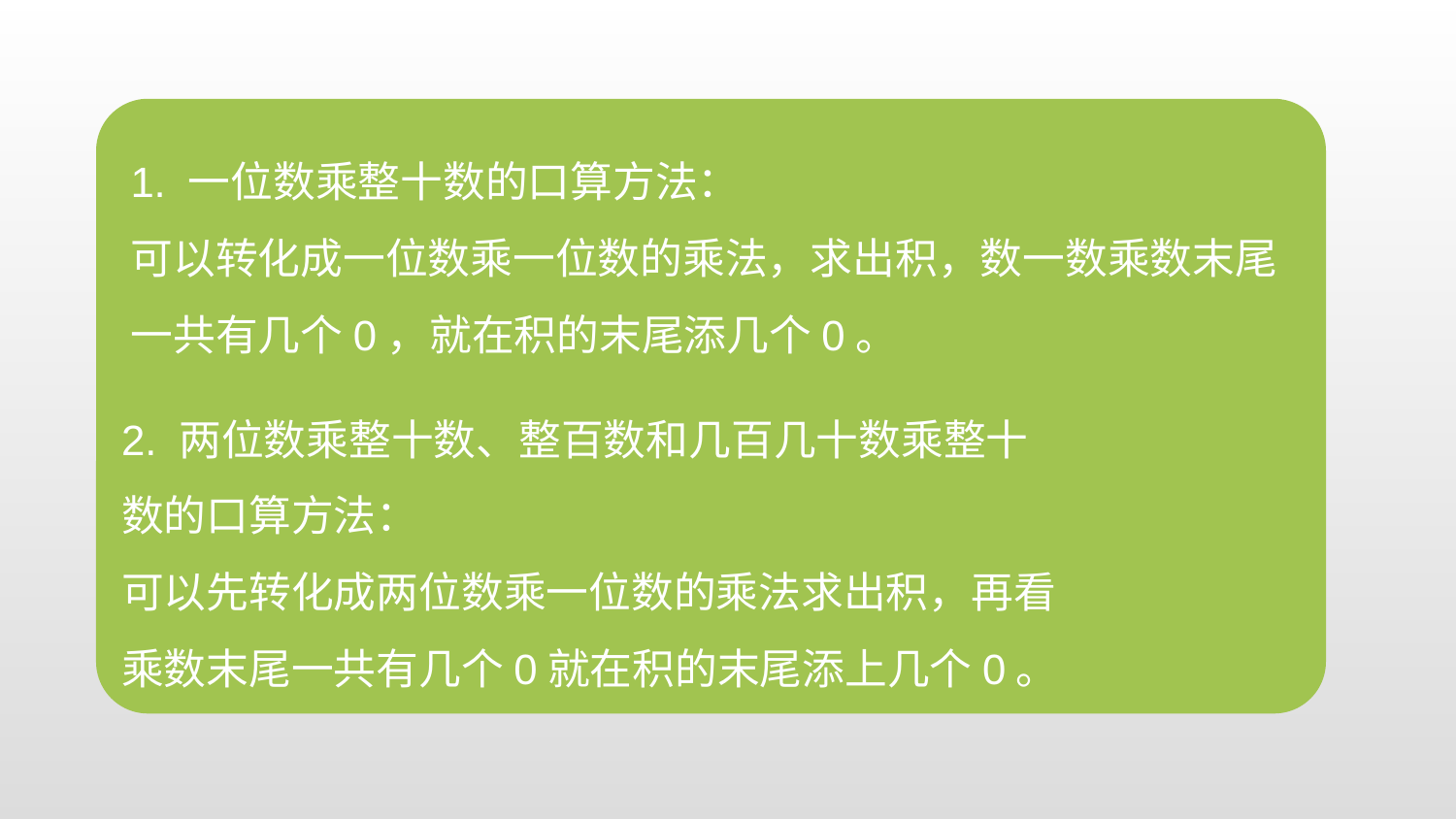

1. 一位数乘整十数的口算方法：
可以转化成一位数乘一位数的乘法，求出积，数一数乘数末尾一共有几个0，就在积的末尾添几个0。
2. 两位数乘整十数、整百数和几百几十数乘整十数的口算方法：
可以先转化成两位数乘一位数的乘法求出积，再看乘数末尾一共有几个0就在积的末尾添上几个0。